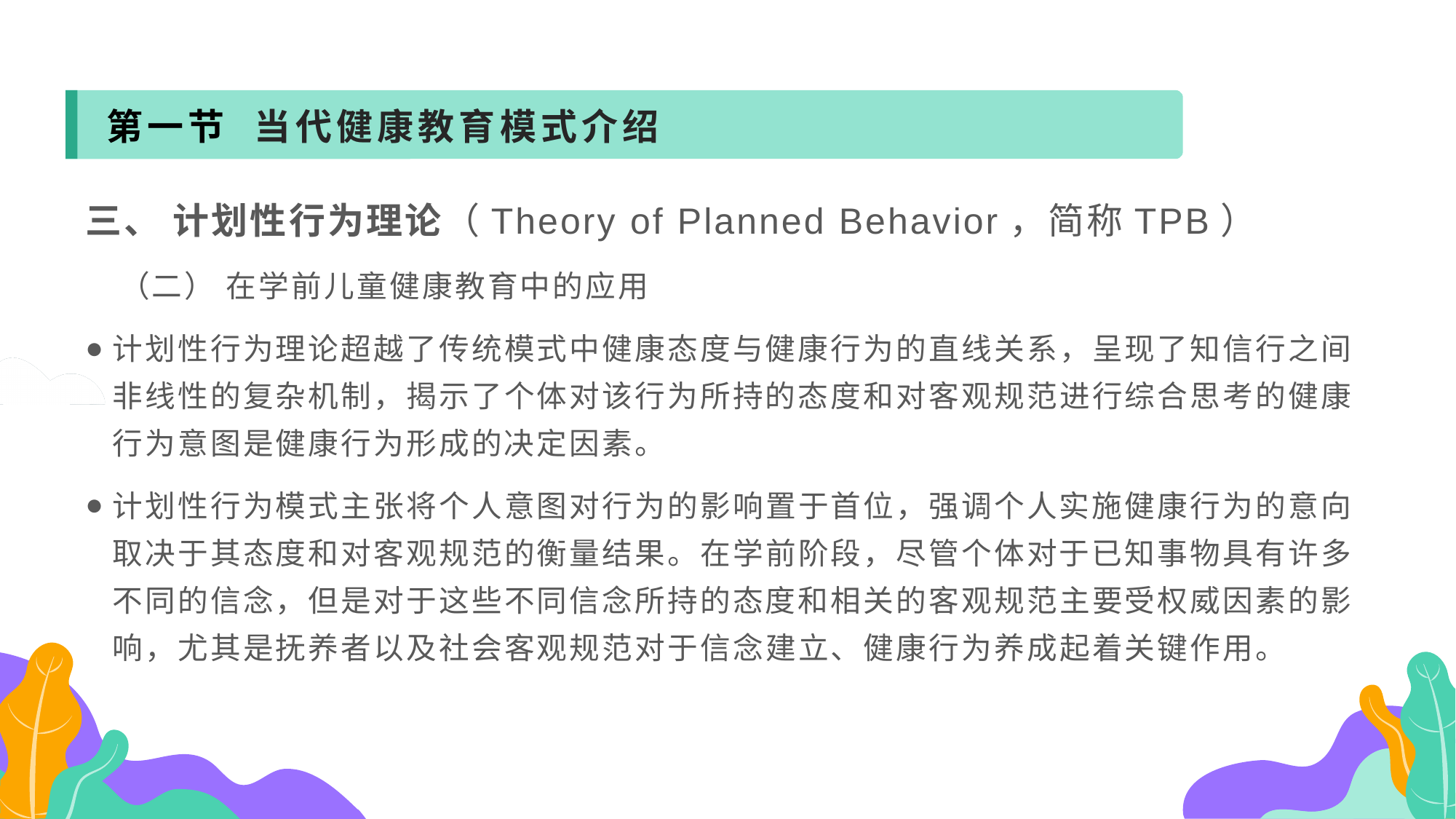

第一节  当代健康教育模式介绍
三、 计划性行为理论（Theory of Planned Behavior，简称TPB）
   （二） 在学前儿童健康教育中的应用
计划性行为理论超越了传统模式中健康态度与健康行为的直线关系，呈现了知信行之间非线性的复杂机制，揭示了个体对该行为所持的态度和对客观规范进行综合思考的健康行为意图是健康行为形成的决定因素。
计划性行为模式主张将个人意图对行为的影响置于首位，强调个人实施健康行为的意向取决于其态度和对客观规范的衡量结果。在学前阶段，尽管个体对于已知事物具有许多不同的信念，但是对于这些不同信念所持的态度和相关的客观规范主要受权威因素的影响，尤其是抚养者以及社会客观规范对于信念建立、健康行为养成起着关键作用。